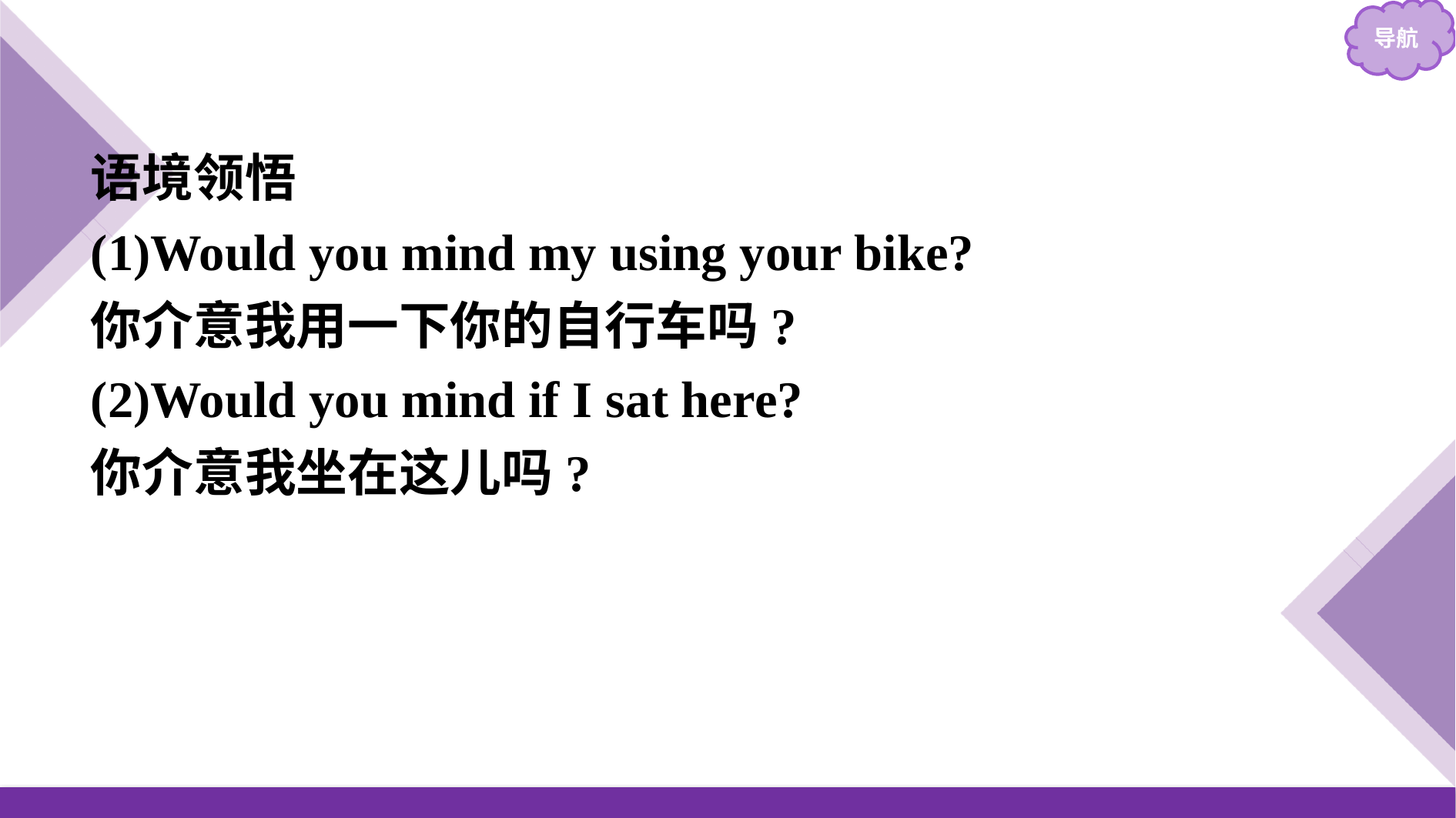

语境领悟
(1)Would you mind my using your bike?
你介意我用一下你的自行车吗?
(2)Would you mind if I sat here?
你介意我坐在这儿吗?